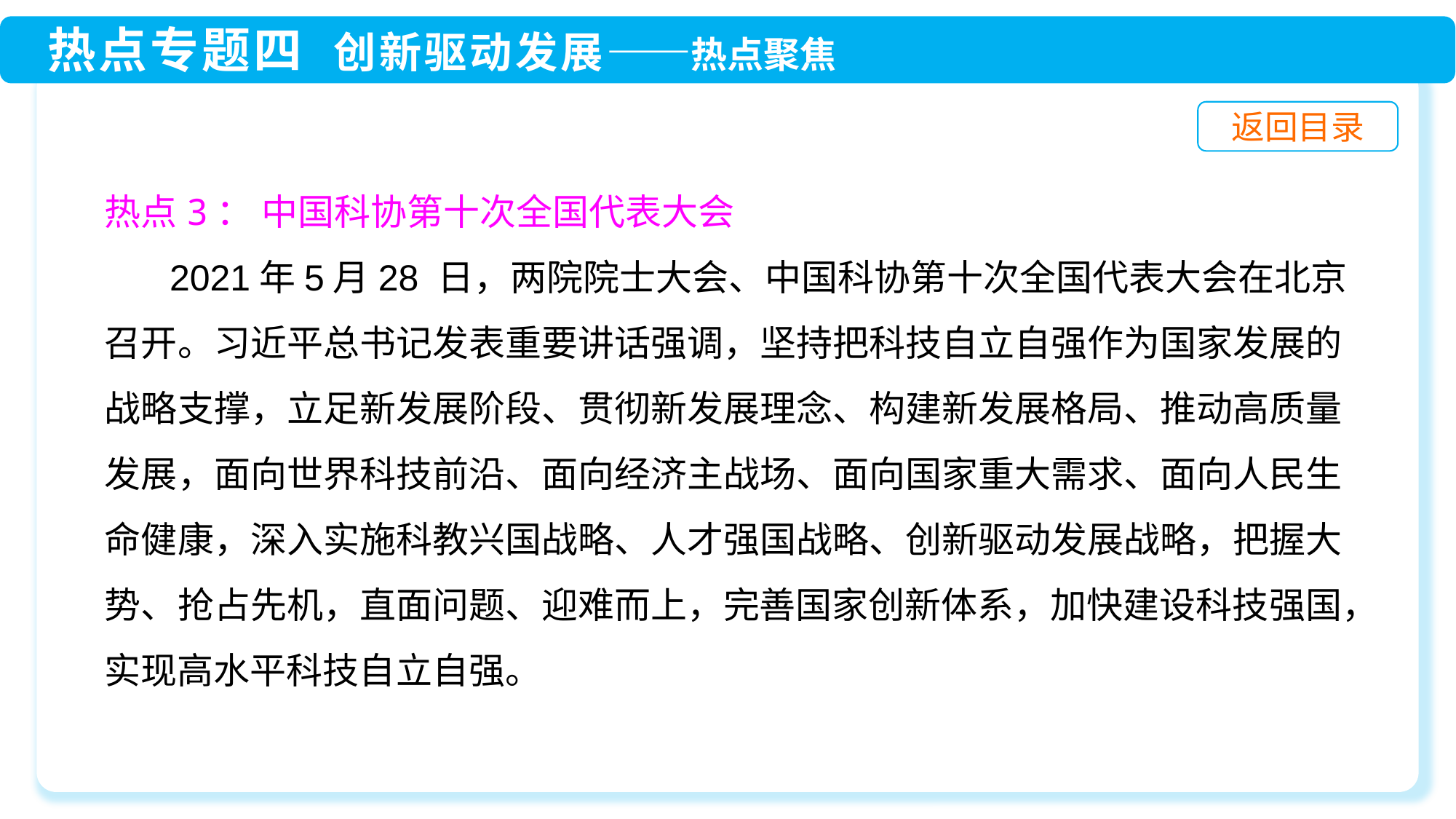

热点3： 中国科协第十次全国代表大会
 2021年5月28 日，两院院士大会、中国科协第十次全国代表大会在北京召开。习近平总书记发表重要讲话强调，坚持把科技自立自强作为国家发展的战略支撑，立足新发展阶段、贯彻新发展理念、构建新发展格局、推动高质量发展，面向世界科技前沿、面向经济主战场、面向国家重大需求、面向人民生命健康，深入实施科教兴国战略、人才强国战略、创新驱动发展战略，把握大势、抢占先机，直面问题、迎难而上，完善国家创新体系，加快建设科技强国，实现高水平科技自立自强。